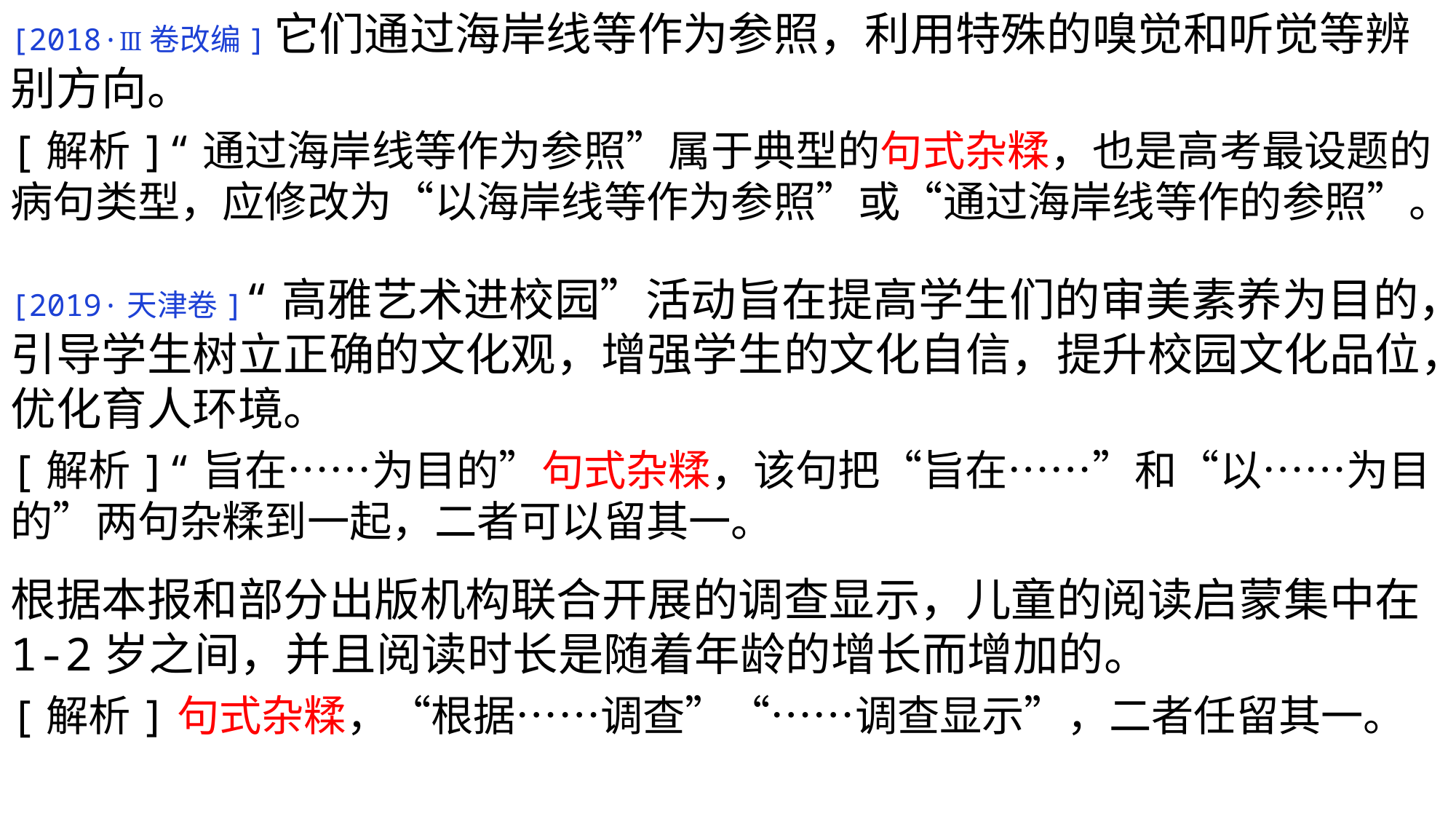

[2018·Ⅲ卷改编]它们通过海岸线等作为参照，利用特殊的嗅觉和听觉等辨别方向。
[解析]“通过海岸线等作为参照”属于典型的句式杂糅，也是高考最设题的病句类型，应修改为“以海岸线等作为参照”或“通过海岸线等作的参照”。
[2019·天津卷]“高雅艺术进校园”活动旨在提高学生们的审美素养为目的，引导学生树立正确的文化观，增强学生的文化自信，提升校园文化品位，优化育人环境。
[解析]“旨在……为目的”句式杂糅，该句把“旨在……”和“以……为目的”两句杂糅到一起，二者可以留其一。
根据本报和部分出版机构联合开展的调查显示，儿童的阅读启蒙集中在1-2岁之间，并且阅读时长是随着年龄的增长而增加的。
[解析]句式杂糅，“根据……调查”“……调查显示”，二者任留其一。